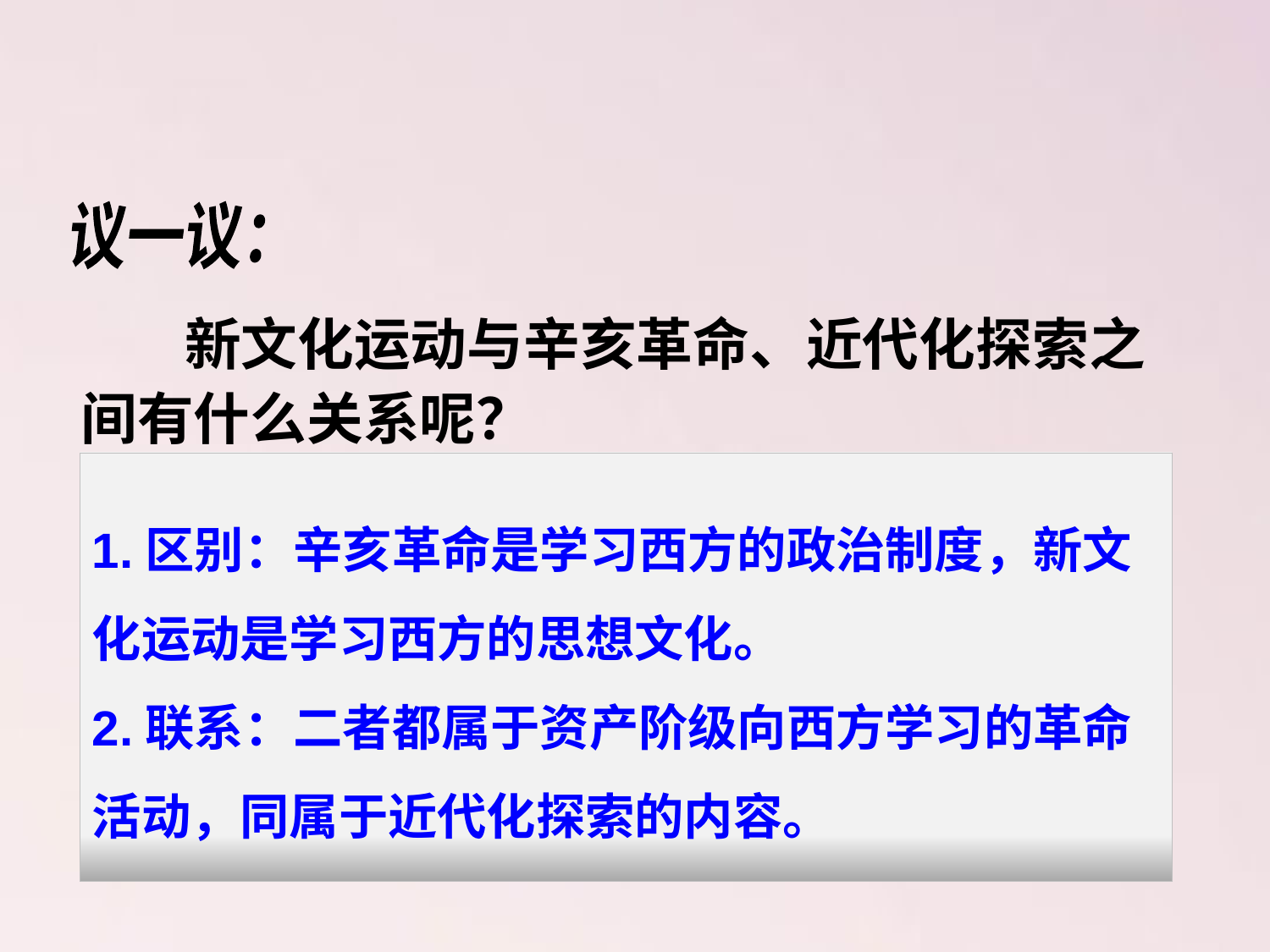

议一议：
       新文化运动与辛亥革命、近代化探索之间有什么关系呢？
1.区别：辛亥革命是学习西方的政治制度，新文化运动是学习西方的思想文化。
2.联系：二者都属于资产阶级向西方学习的革命活动，同属于近代化探索的内容。